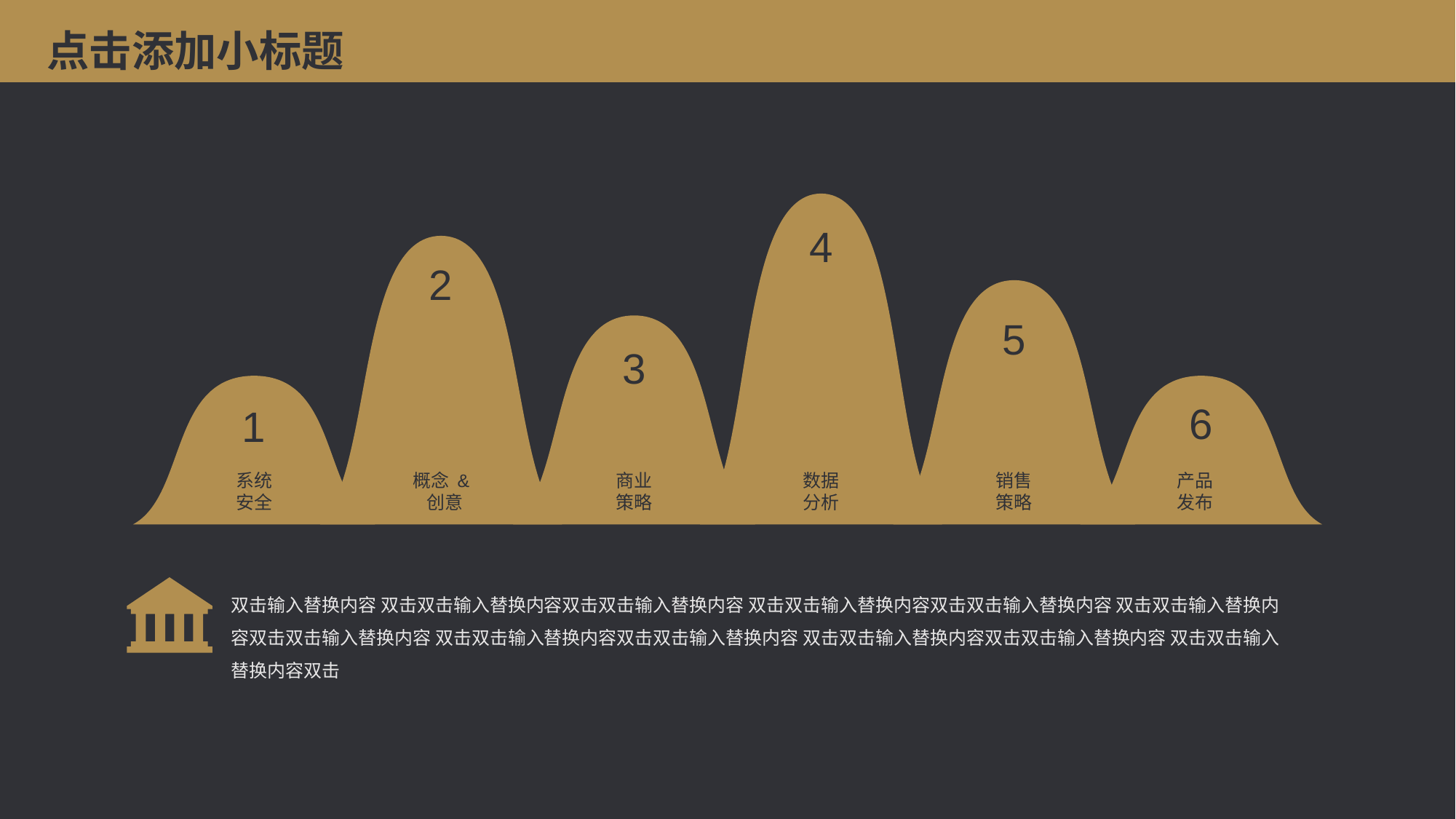

点击添加小标题

4

2

5

3

6
1
系统
安全
概念 &
 创意
商业
策略
数据
分析
销售
策略
产品
发布

双击输入替换内容 双击双击输入替换内容双击双击输入替换内容 双击双击输入替换内容双击双击输入替换内容 双击双击输入替换内容双击双击输入替换内容 双击双击输入替换内容双击双击输入替换内容 双击双击输入替换内容双击双击输入替换内容 双击双击输入替换内容双击